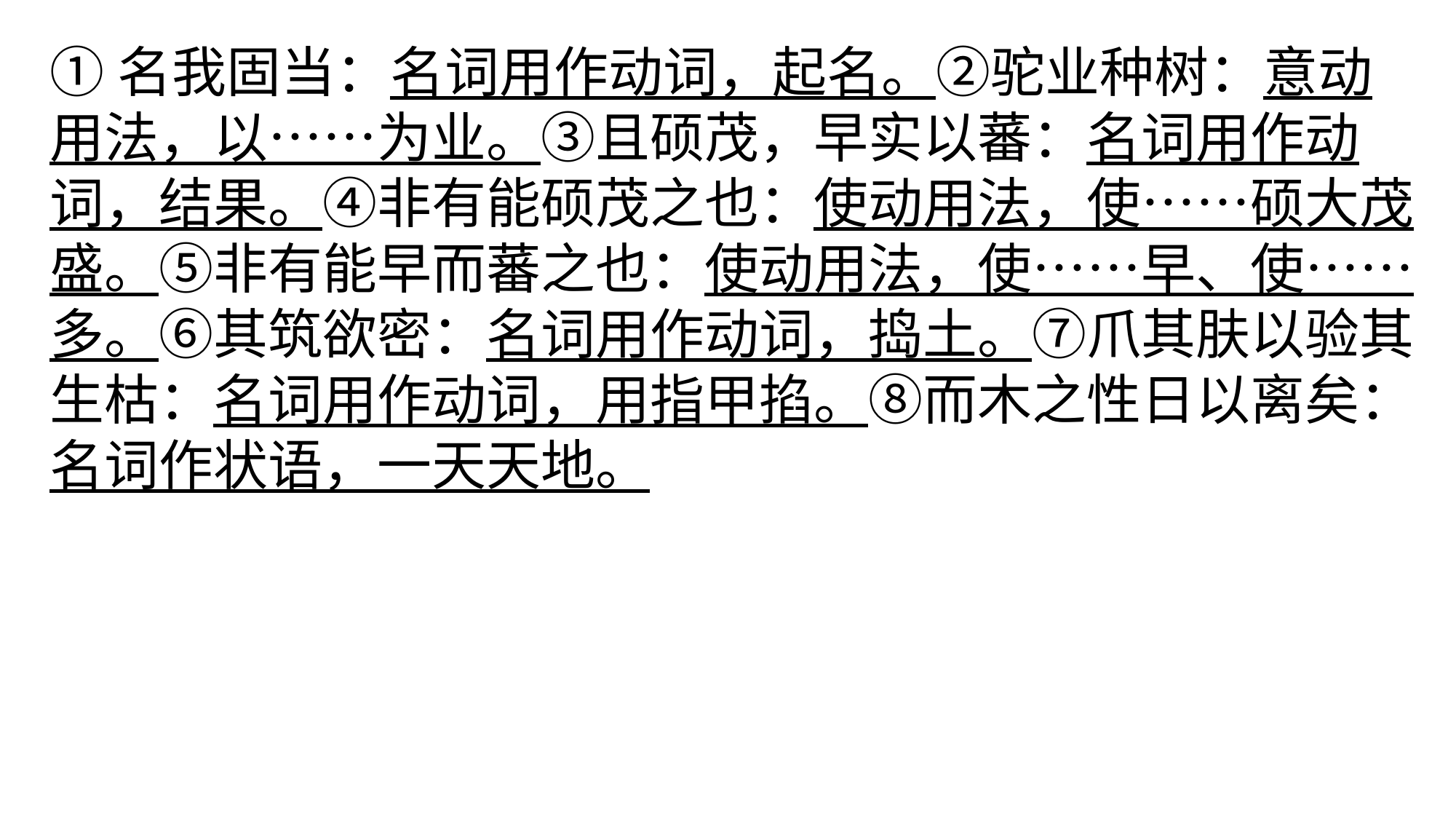

①名我固当：名词用作动词，起名。②驼业种树：意动用法，以……为业。③且硕茂，早实以蕃：名词用作动词，结果。④非有能硕茂之也：使动用法，使……硕大茂盛。⑤非有能早而蕃之也：使动用法，使……早、使……多。⑥其筑欲密：名词用作动词，捣土。⑦爪其肤以验其生枯：名词用作动词，用指甲掐。⑧而木之性日以离矣：名词作状语，一天天地。